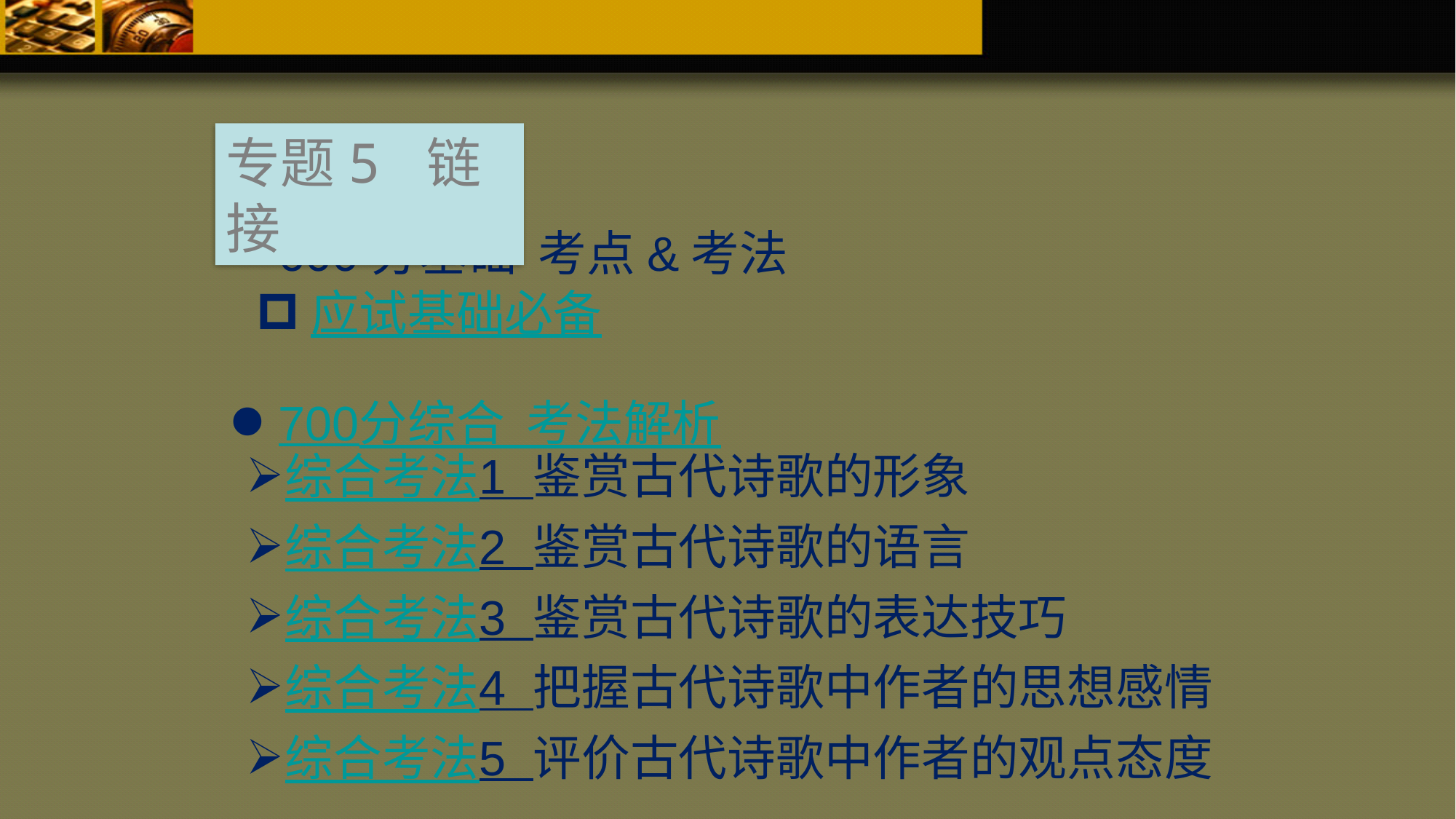

专题5 链接
600分基础  考点&考法
应试基础必备
700分综合  考法解析
综合考法1  鉴赏古代诗歌的形象
综合考法2  鉴赏古代诗歌的语言
综合考法3  鉴赏古代诗歌的表达技巧
综合考法4  把握古代诗歌中作者的思想感情
综合考法5  评价古代诗歌中作者的观点态度